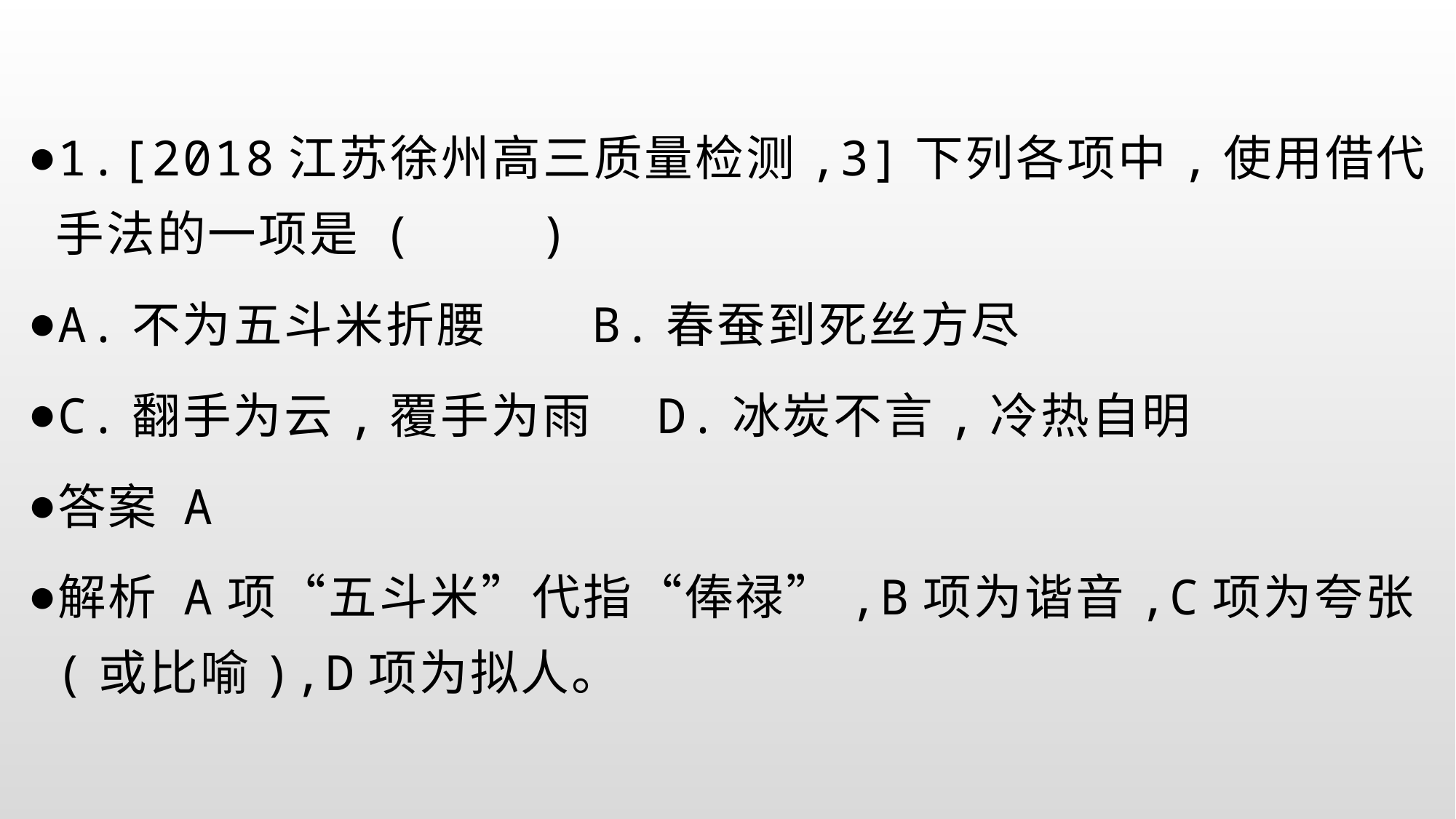

1.[2018江苏徐州高三质量检测,3]下列各项中,使用借代手法的一项是	(　　)
A.不为五斗米折腰       B.春蚕到死丝方尽
C.翻手为云,覆手为雨    D.冰炭不言,冷热自明
答案 A
解析 A项“五斗米”代指“俸禄”,B项为谐音,C项为夸张(或比喻),D项为拟人。